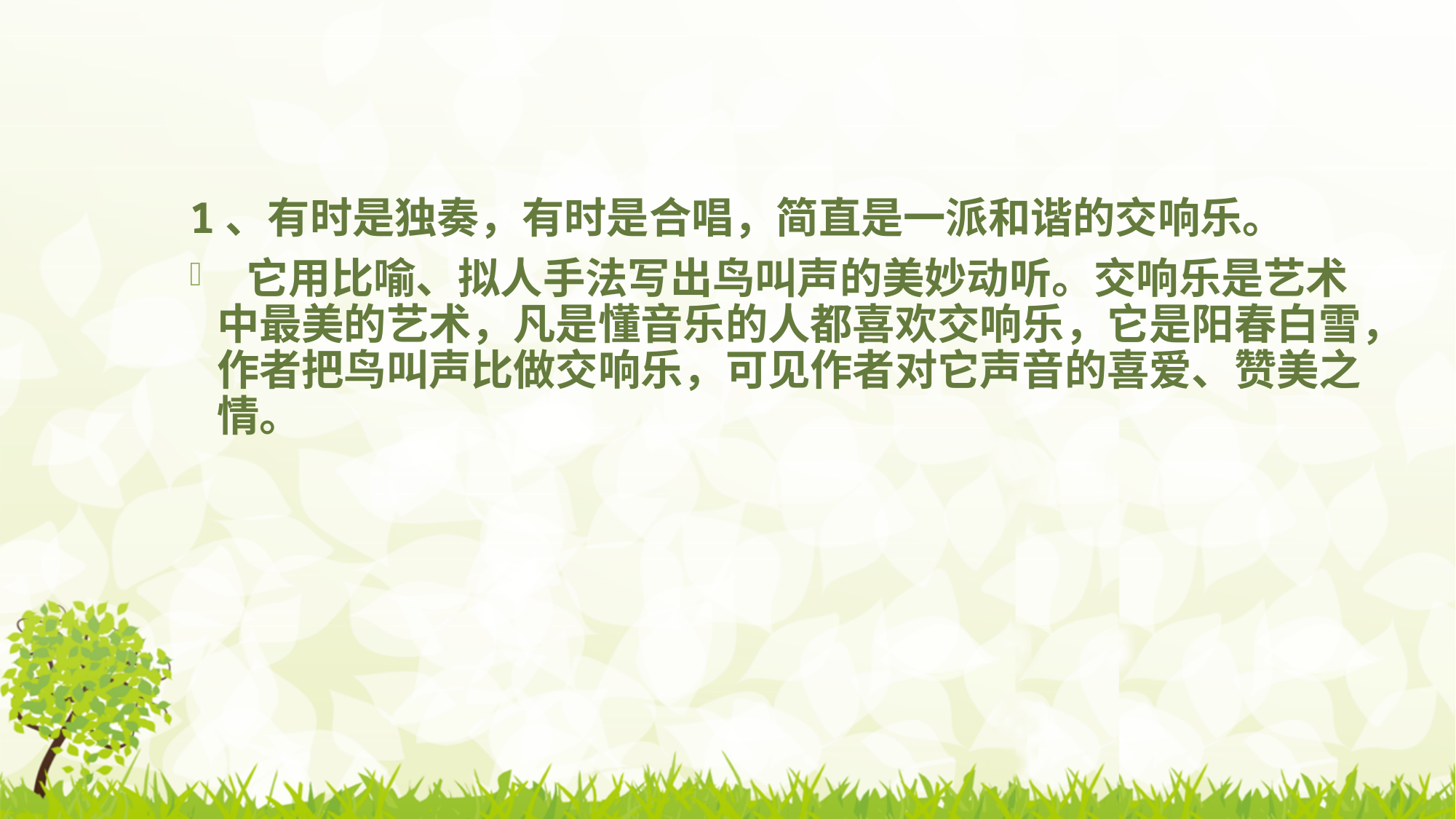

#
1、有时是独奏，有时是合唱，简直是一派和谐的交响乐。
  它用比喻、拟人手法写出鸟叫声的美妙动听。交响乐是艺术中最美的艺术，凡是懂音乐的人都喜欢交响乐，它是阳春白雪，作者把鸟叫声比做交响乐，可见作者对它声音的喜爱、赞美之情。